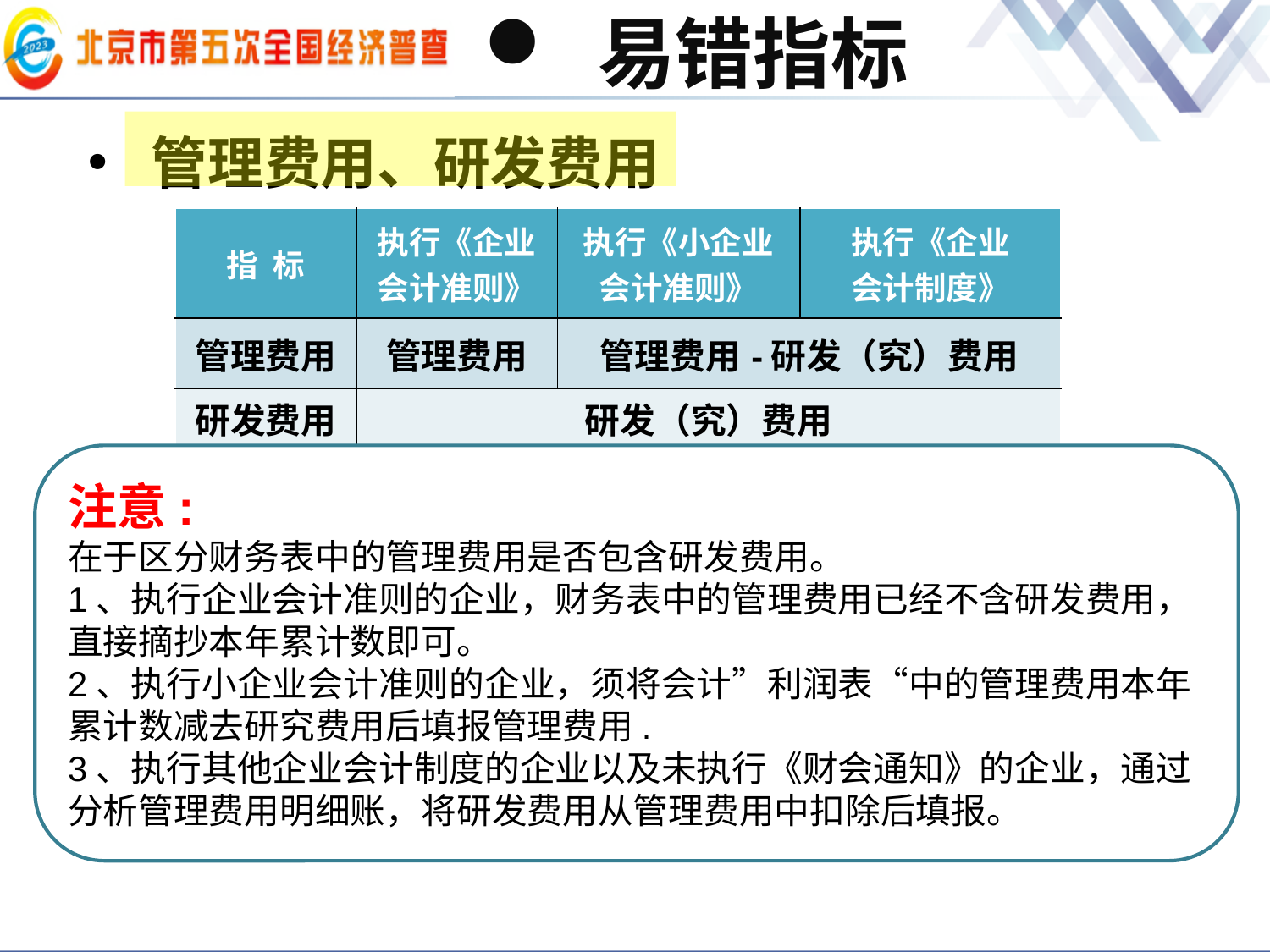

# 易错指标

管理费用、研发费用
| 指 标 | 执行《企业 会计准则》 | 执行《小企业 会计准则》 | 执行《企业 会计制度》 |
| --- | --- | --- | --- |
| 管理费用 | 管理费用 | 管理费用-研发（究）费用 |  |
| 研发费用 | 研发（究）费用 |  |  |

注意:
在于区分财务表中的管理费用是否包含研发费用。
1、执行企业会计准则的企业，财务表中的管理费用已经不含研发费用，直接摘抄本年累计数即可。
2、执行小企业会计准则的企业，须将会计”利润表“中的管理费用本年累计数减去研究费用后填报管理费用.
3、执行其他企业会计制度的企业以及未执行《财会通知》的企业，通过分析管理费用明细账，将研发费用从管理费用中扣除后填报。